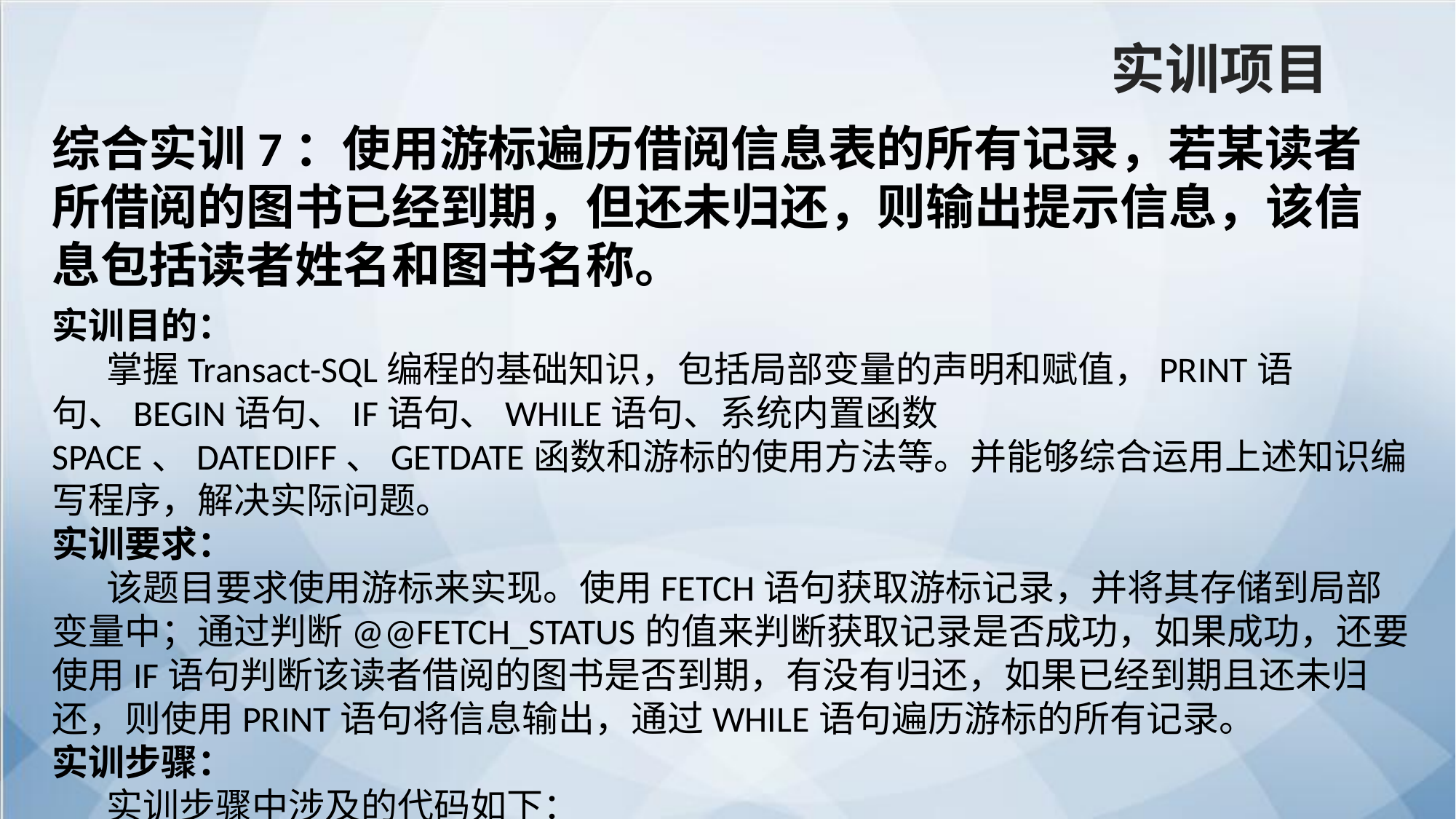

实训项目
综合实训7：使用游标遍历借阅信息表的所有记录，若某读者所借阅的图书已经到期，但还未归还，则输出提示信息，该信息包括读者姓名和图书名称。
实训目的：
掌握Transact-SQL编程的基础知识，包括局部变量的声明和赋值，PRINT语句、BEGIN语句、IF语句、WHILE语句、系统内置函数SPACE、DATEDIFF、GETDATE函数和游标的使用方法等。并能够综合运用上述知识编写程序，解决实际问题。
实训要求：
该题目要求使用游标来实现。使用FETCH语句获取游标记录，并将其存储到局部变量中；通过判断@@FETCH_STATUS的值来判断获取记录是否成功，如果成功，还要使用IF语句判断该读者借阅的图书是否到期，有没有归还，如果已经到期且还未归还，则使用PRINT语句将信息输出，通过WHILE语句遍历游标的所有记录。
实训步骤：
实训步骤中涉及的代码如下：